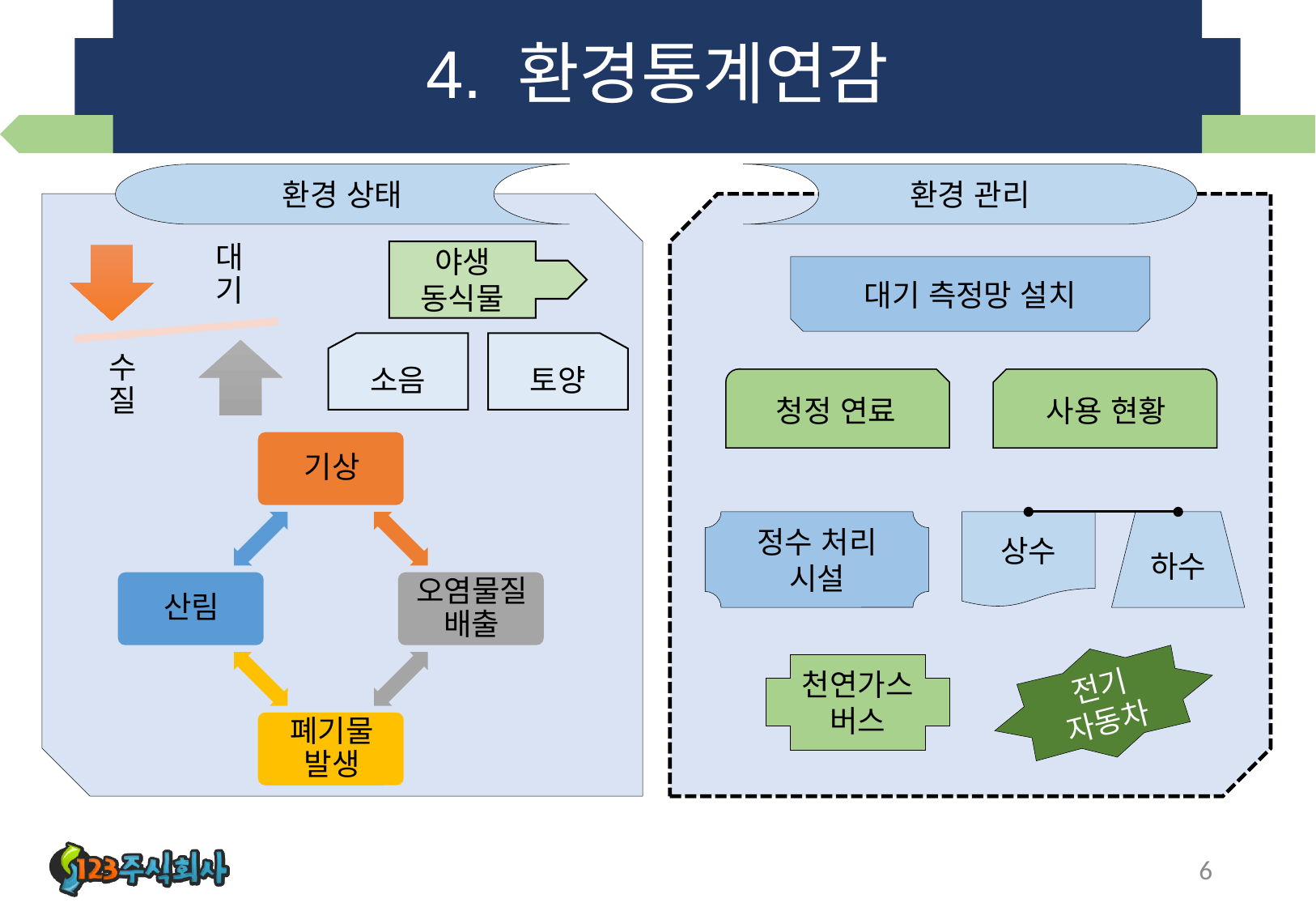

# 4. 환경통계연감
환경 상태
환경 관리

대기
수질
야생
동식물

대기 측정망 설치
소음
토양
청정 연료
사용 현황
기상

오염물질 배출

폐기물 발생

산림

정수 처리 시설
상수
하수
전기
자동차
천연가스
버스
6